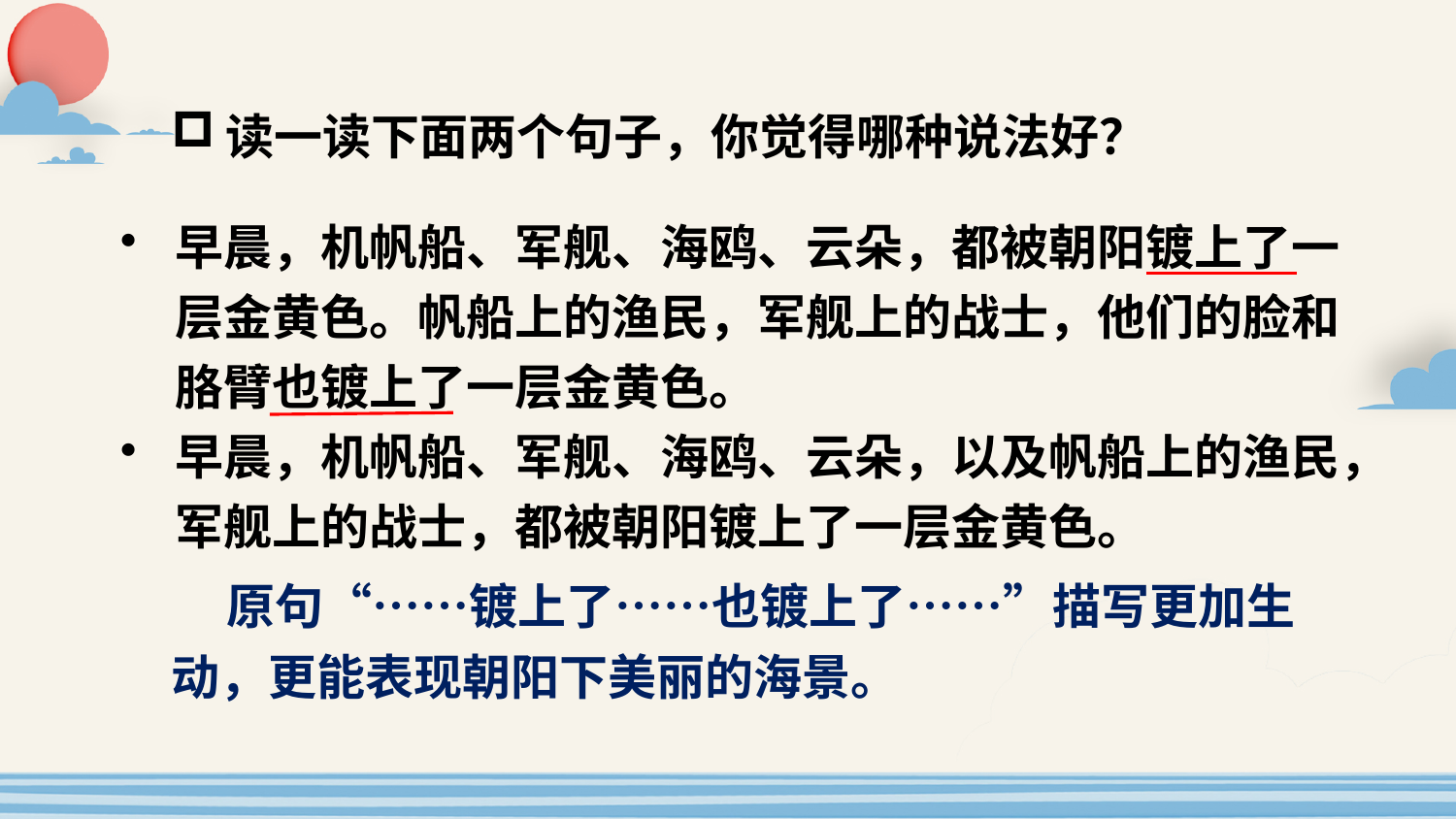

读一读下面两个句子，你觉得哪种说法好？
早晨，机帆船、军舰、海鸥、云朵，都被朝阳镀上了一层金黄色。帆船上的渔民，军舰上的战士，他们的脸和胳臂也镀上了一层金黄色。
早晨，机帆船、军舰、海鸥、云朵，以及帆船上的渔民，军舰上的战士，都被朝阳镀上了一层金黄色。
    原句“……镀上了……也镀上了……”描写更加生动，更能表现朝阳下美丽的海景。